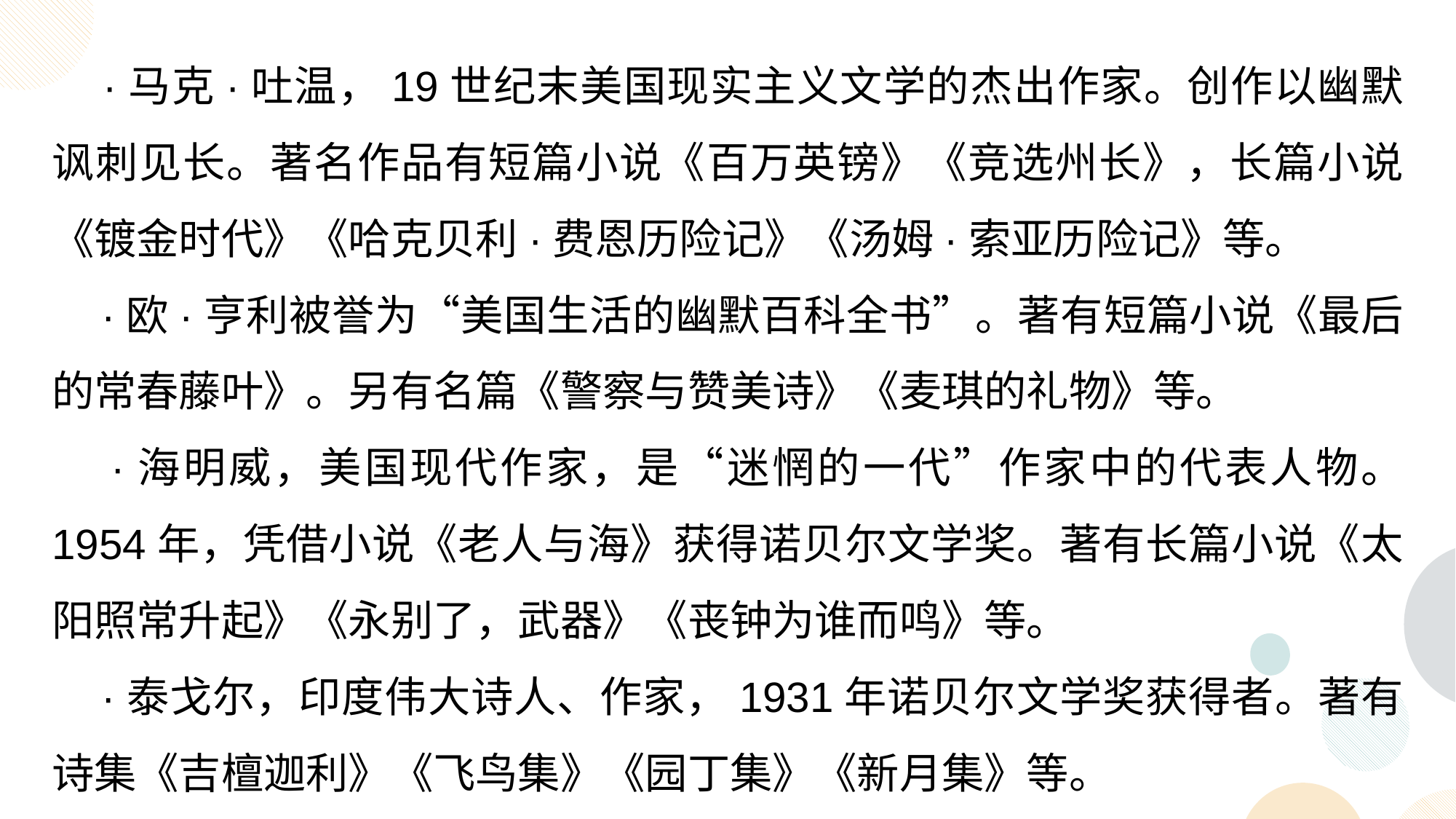

·马克·吐温，19世纪末美国现实主义文学的杰出作家。创作以幽默讽刺见长。著名作品有短篇小说《百万英镑》《竞选州长》，长篇小说《镀金时代》《哈克贝利·费恩历险记》《汤姆·索亚历险记》等。
    ·欧·亨利被誉为“美国生活的幽默百科全书”。著有短篇小说《最后的常春藤叶》。另有名篇《警察与赞美诗》《麦琪的礼物》等。
    ·海明威，美国现代作家，是“迷惘的一代”作家中的代表人物。 1954年，凭借小说《老人与海》获得诺贝尔文学奖。著有长篇小说《太阳照常升起》《永别了，武器》《丧钟为谁而鸣》等。
    ·泰戈尔，印度伟大诗人、作家，1931年诺贝尔文学奖获得者。著有诗集《吉檀迦利》《飞鸟集》《园丁集》《新月集》等。